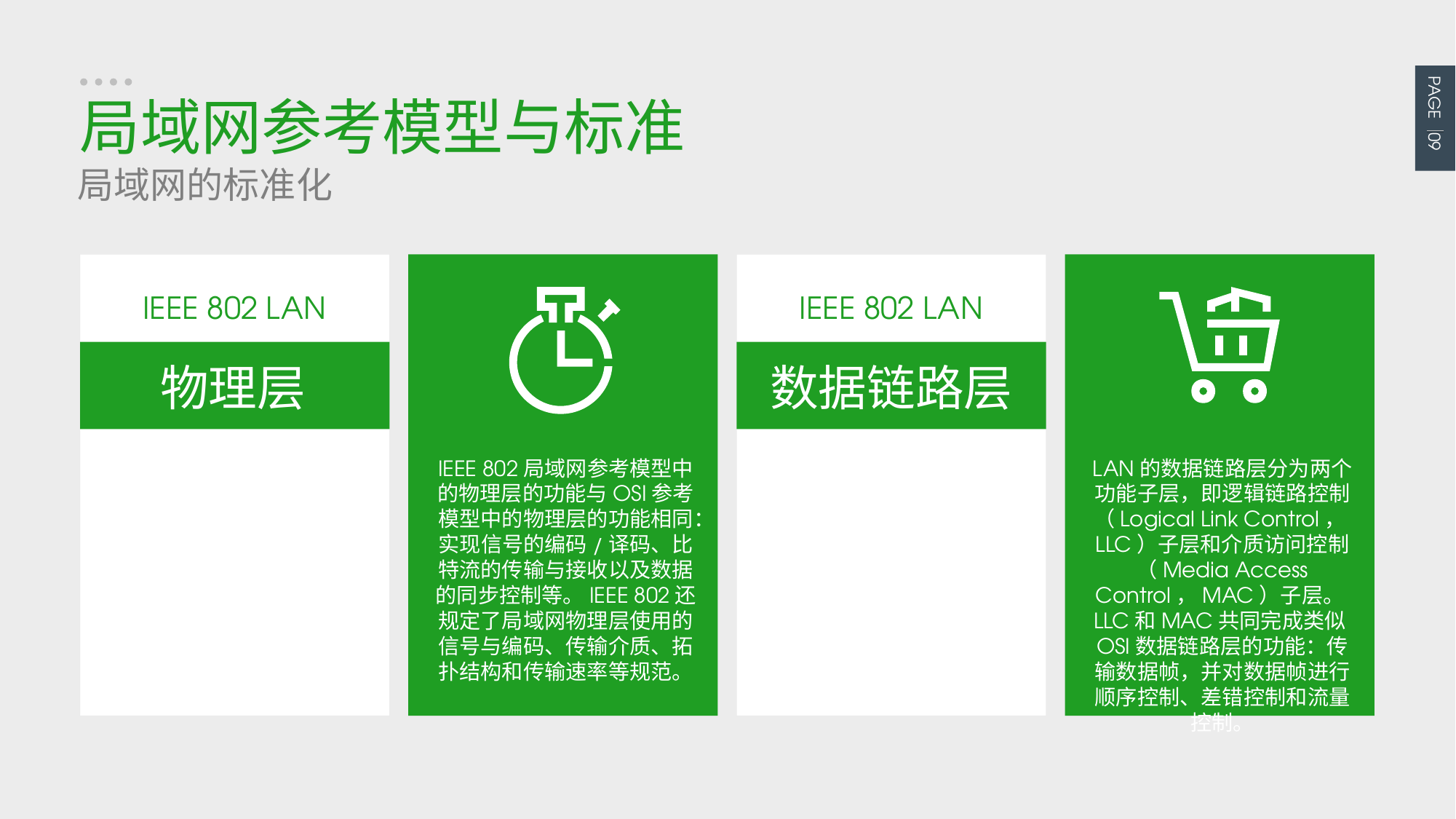

PAGE   09
局域网参考模型与标准
局域网的标准化

IEEE 802 LAN

物理层

IEEE 802局域网参考模型中的物理层的功能与OSI参考模型中的物理层的功能相同：实现信号的编码/译码、比特流的传输与接收以及数据的同步控制等。IEEE 802还规定了局域网物理层使用的信号与编码、传输介质、拓扑结构和传输速率等规范。

IEEE 802 LAN

数据链路层

LAN的数据链路层分为两个功能子层，即逻辑链路控制（Logical Link Control，LLC）子层和介质访问控制（Media Access Control，MAC）子层。LLC和MAC共同完成类似OSI数据链路层的功能：传输数据帧，并对数据帧进行顺序控制、差错控制和流量控制。